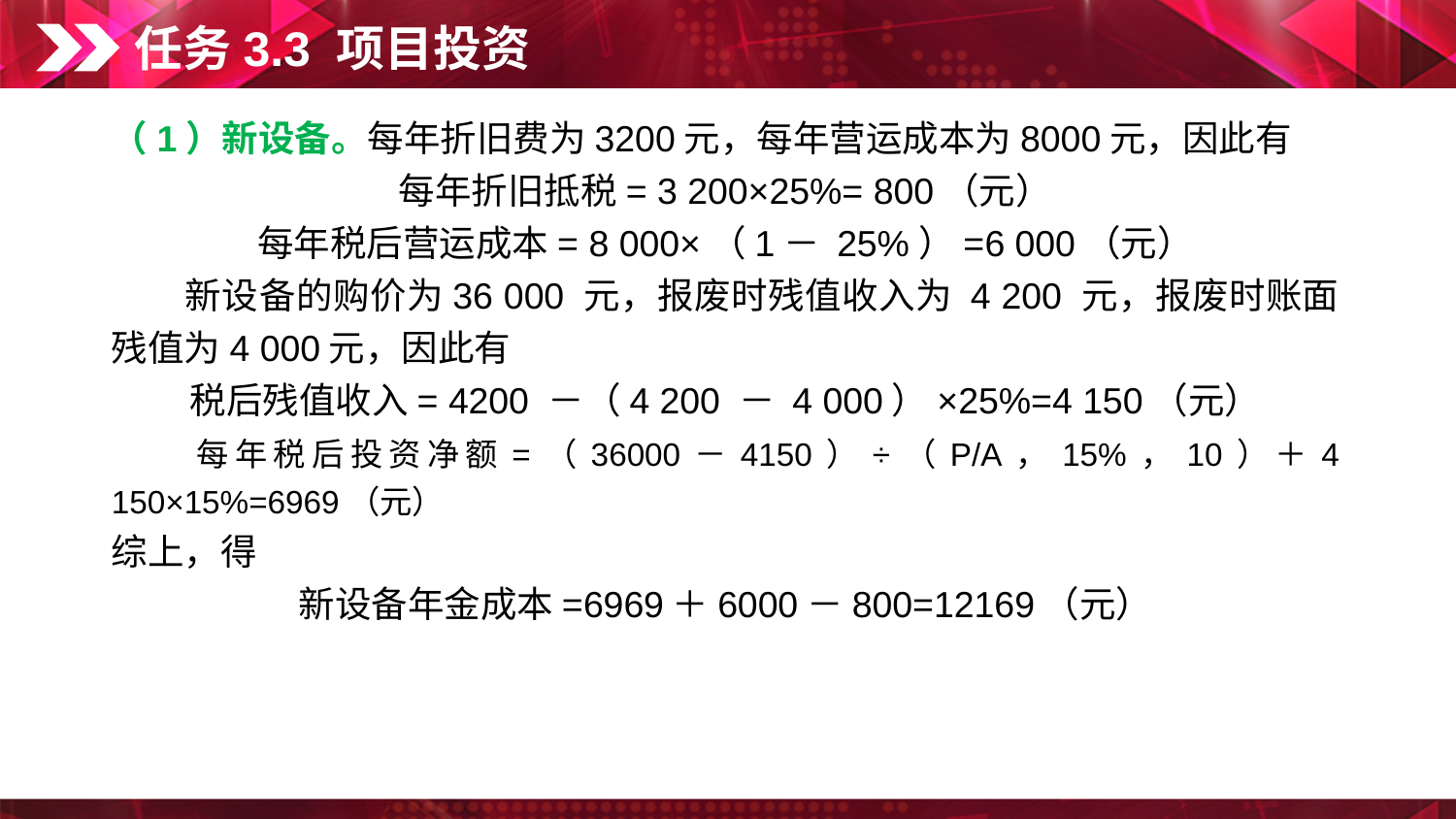

任务3.3 项目投资

（1）新设备。每年折旧费为3200元，每年营运成本为8000元，因此有
每年折旧抵税= 3 200×25%= 800（元）
每年税后营运成本= 8 000×（1－ 25%）=6 000（元）
　　新设备的购价为36 000 元，报废时残值收入为 4 200 元，报废时账面残值为4 000元，因此有
税后残值收入= 4200 －（4 200 － 4 000）×25%=4 150（元）
　　每年税后投资净额=（36000－4150）÷（P/A，15%，10）＋4 150×15%=6969（元）
综上，得
新设备年金成本=6969＋6000－800=12169（元）